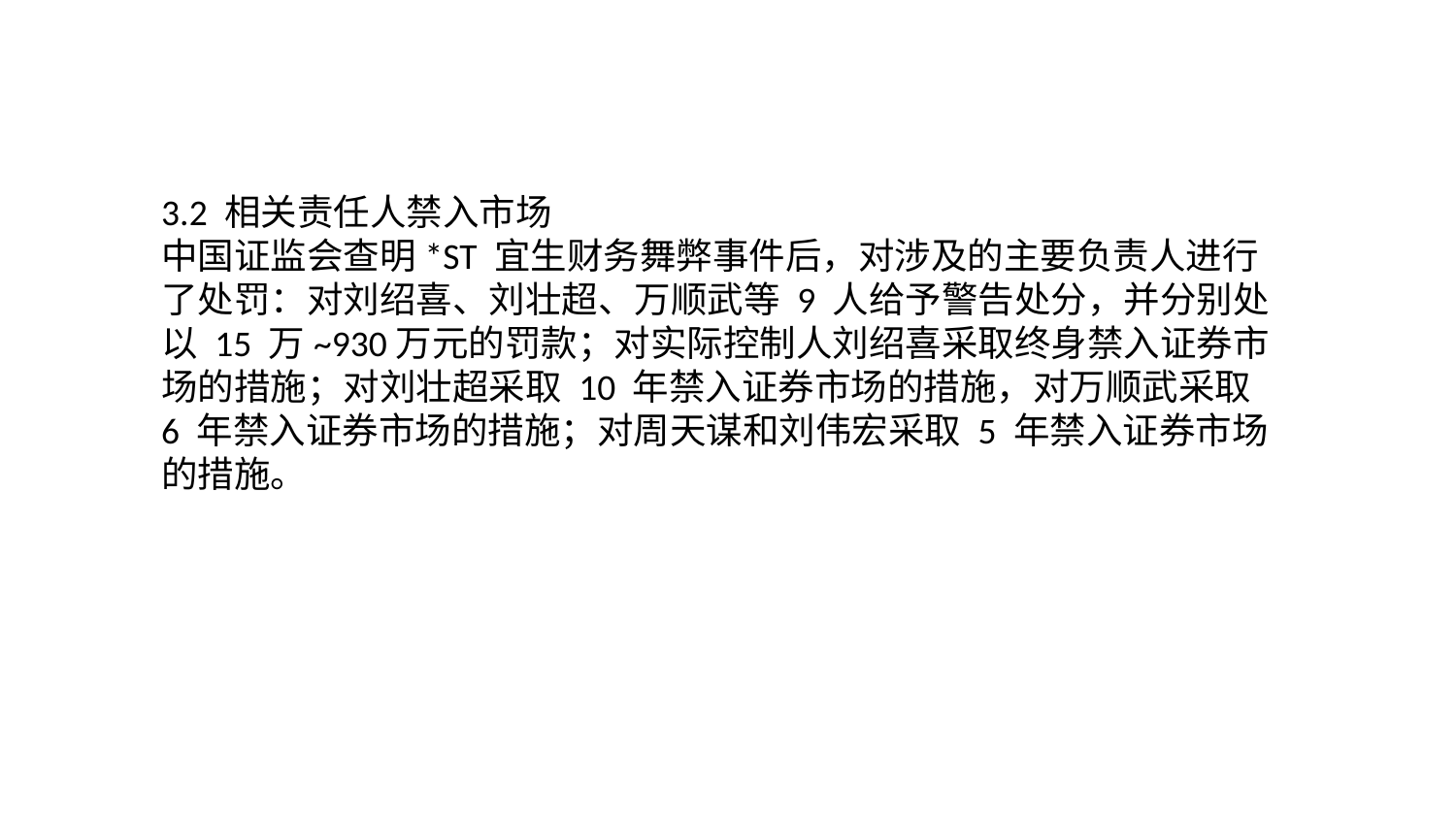

3.2 相关责任人禁入市场
中国证监会查明*ST 宜生财务舞弊事件后，对涉及的主要负责人进行了处罚：对刘绍喜、刘壮超、万顺武等 9 人给予警告处分，并分别处以 15 万~930万元的罚款；对实际控制人刘绍喜采取终身禁入证券市场的措施；对刘壮超采取 10 年禁入证券市场的措施，对万顺武采取 6 年禁入证券市场的措施；对周天谋和刘伟宏采取 5 年禁入证券市场的措施。